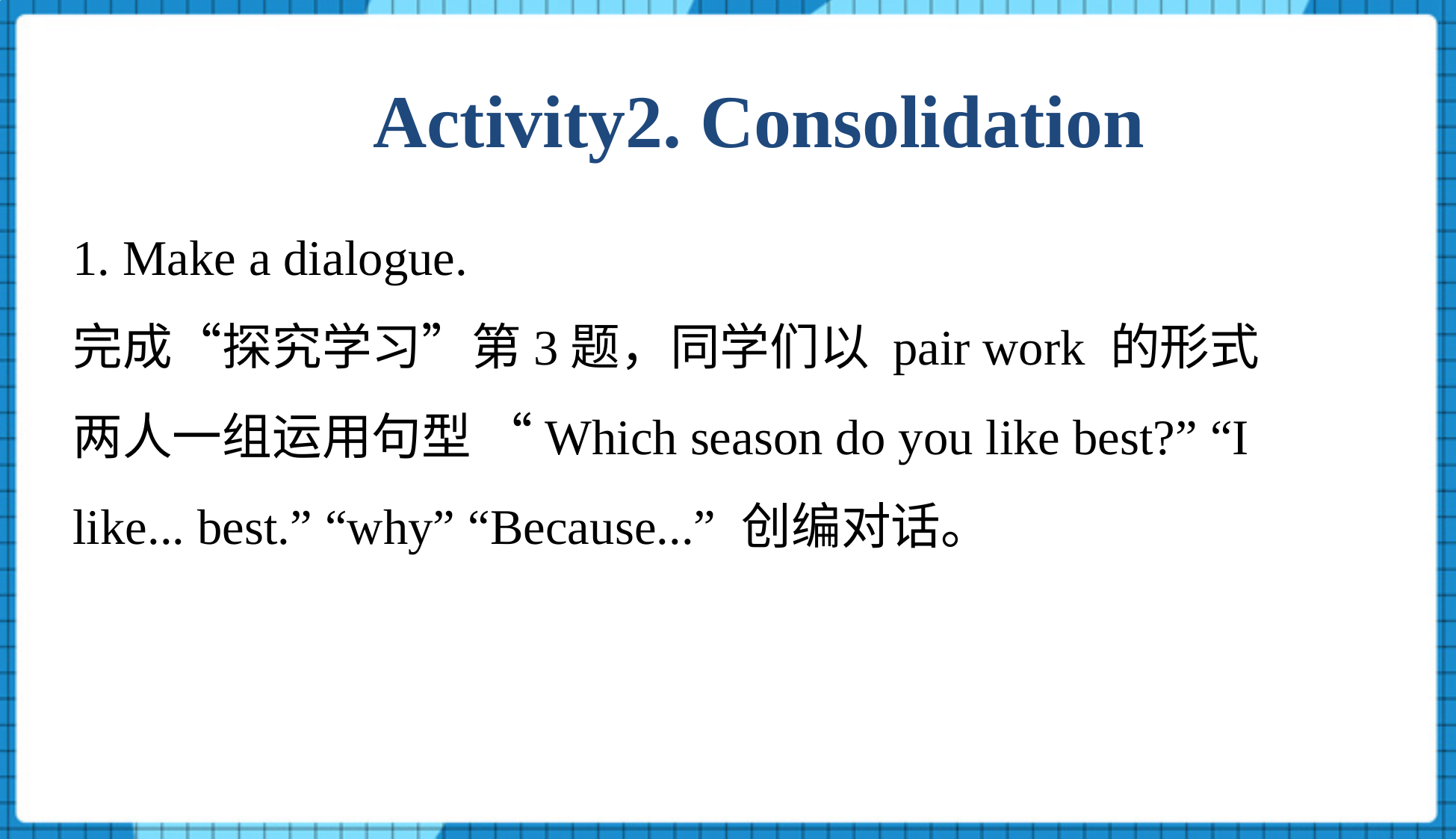

Activity2. Consolidation
1. Make a dialogue.
完成“探究学习”第3题，同学们以 pair work 的形式两人一组运用句型 “Which season do you like best?” “I like... best.” “why” “Because...” 创编对话。